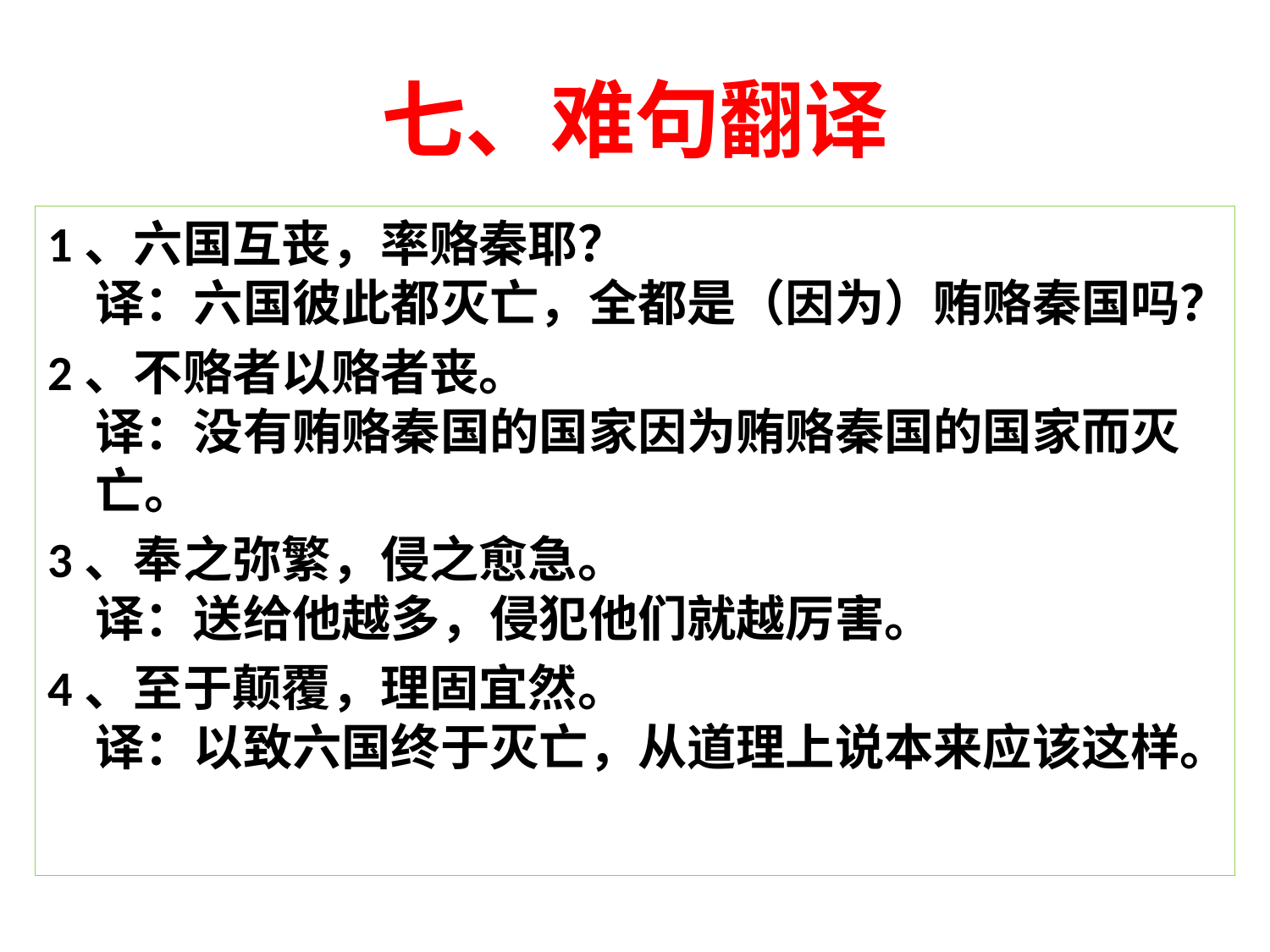

# 七、难句翻译
1、六国互丧，率赂秦耶？
译：六国彼此都灭亡，全都是（因为）贿赂秦国吗？
2、不赂者以赂者丧。
译：没有贿赂秦国的国家因为贿赂秦国的国家而灭亡。
3、奉之弥繁，侵之愈急。
译：送给他越多，侵犯他们就越厉害。
4、至于颠覆，理固宜然。
译：以致六国终于灭亡，从道理上说本来应该这样。